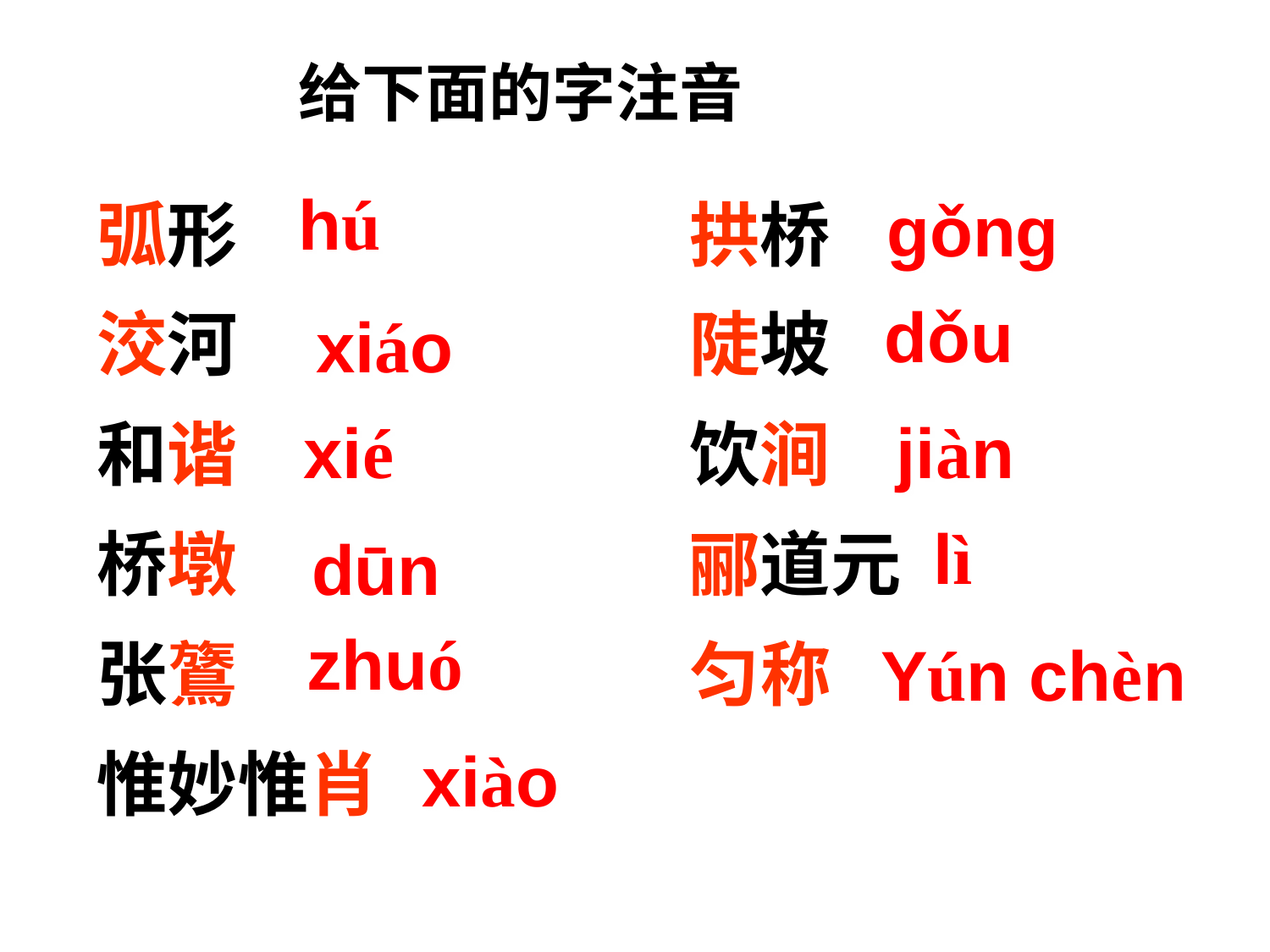

给下面的字注音
弧形				拱桥
洨河				陡坡
和谐				饮涧
桥墩				郦道元
张鷟				匀称
惟妙惟肖
hú
gǒng
dǒu
xiáo
xié
jiàn
lì
dūn
zhuó
Yún chèn
xiào